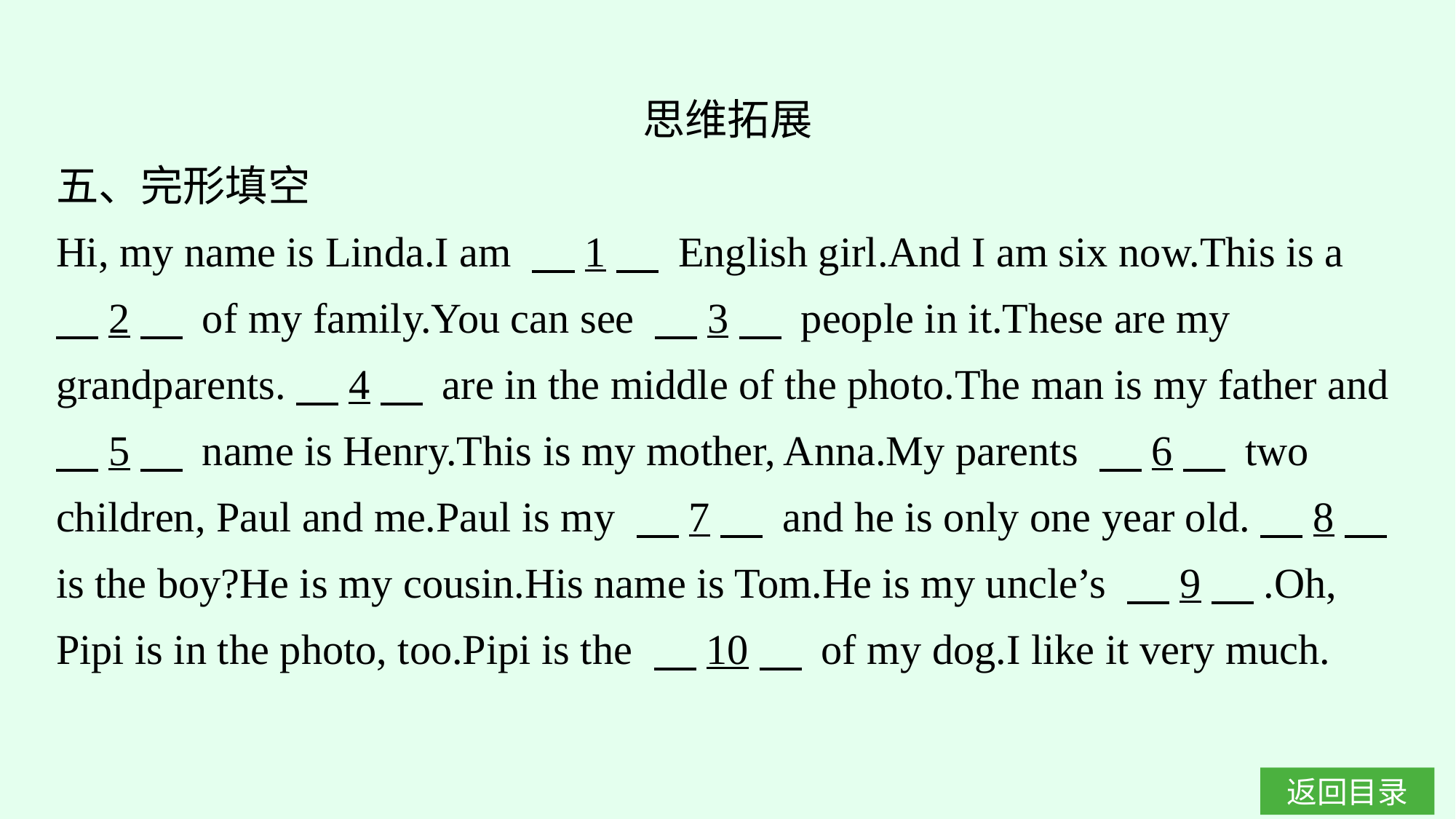

思维拓展
五、完形填空
Hi, my name is Linda.I am 　1　 English girl.And I am six now.This is a 　2　 of my family.You can see 　3　 people in it.These are my grandparents.　4　 are in the middle of the photo.The man is my father and 　5　 name is Henry.This is my mother, Anna.My parents 　6　 two children, Paul and me.Paul is my 　7　 and he is only one year old.　8　 is the boy?He is my cousin.His name is Tom.He is my uncle’s 　9　.Oh, Pipi is in the photo, too.Pipi is the 　10　 of my dog.I like it very much.